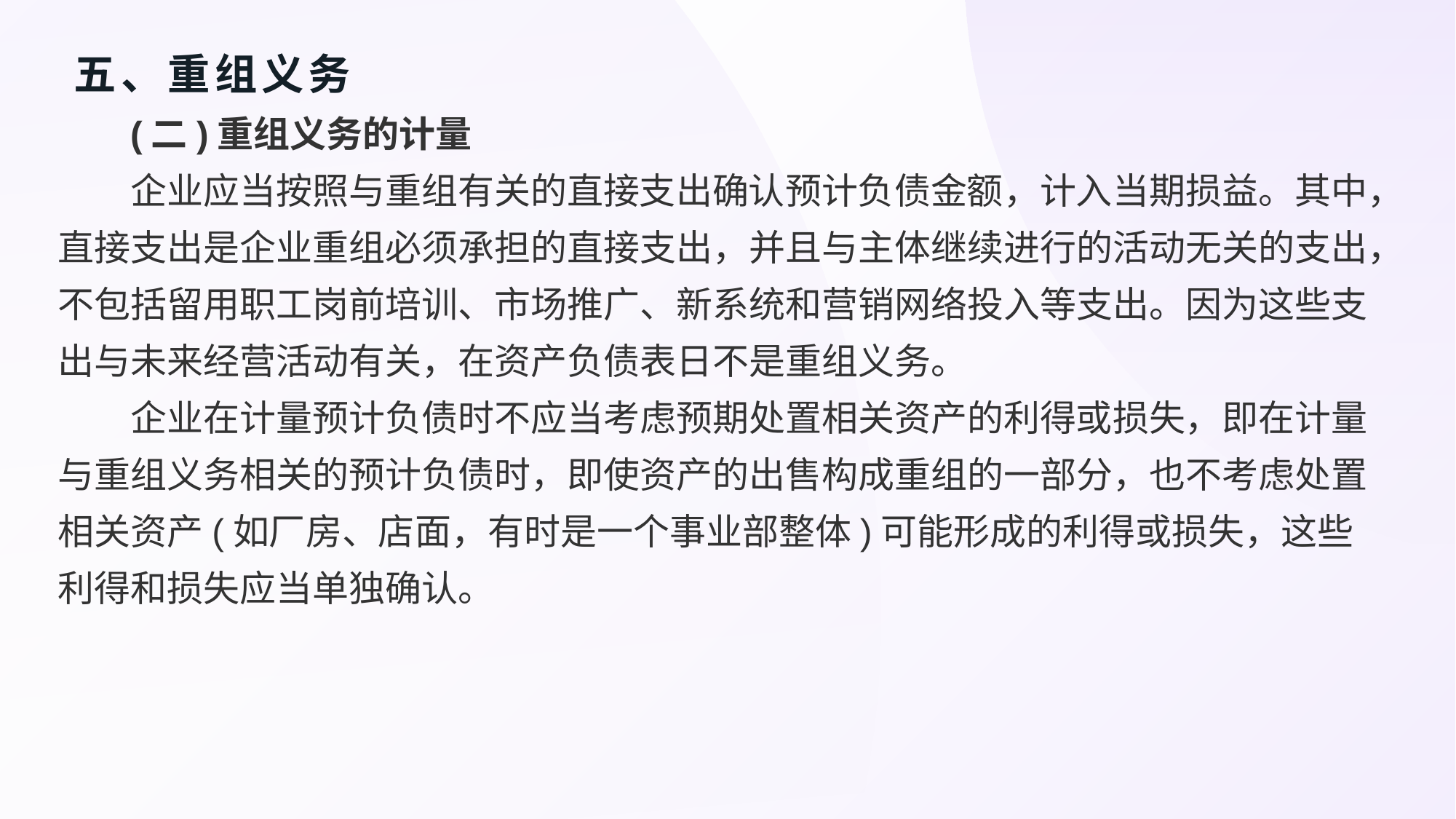

# 五、重组义务
(二)重组义务的计量
企业应当按照与重组有关的直接支出确认预计负债金额，计入当期损益。其中，直接支出是企业重组必须承担的直接支出，并且与主体继续进行的活动无关的支出，不包括留用职工岗前培训、市场推广、新系统和营销网络投入等支出。因为这些支出与未来经营活动有关，在资产负债表日不是重组义务。
企业在计量预计负债时不应当考虑预期处置相关资产的利得或损失，即在计量与重组义务相关的预计负债时，即使资产的出售构成重组的一部分，也不考虑处置相关资产(如厂房、店面，有时是一个事业部整体)可能形成的利得或损失，这些利得和损失应当单独确认。